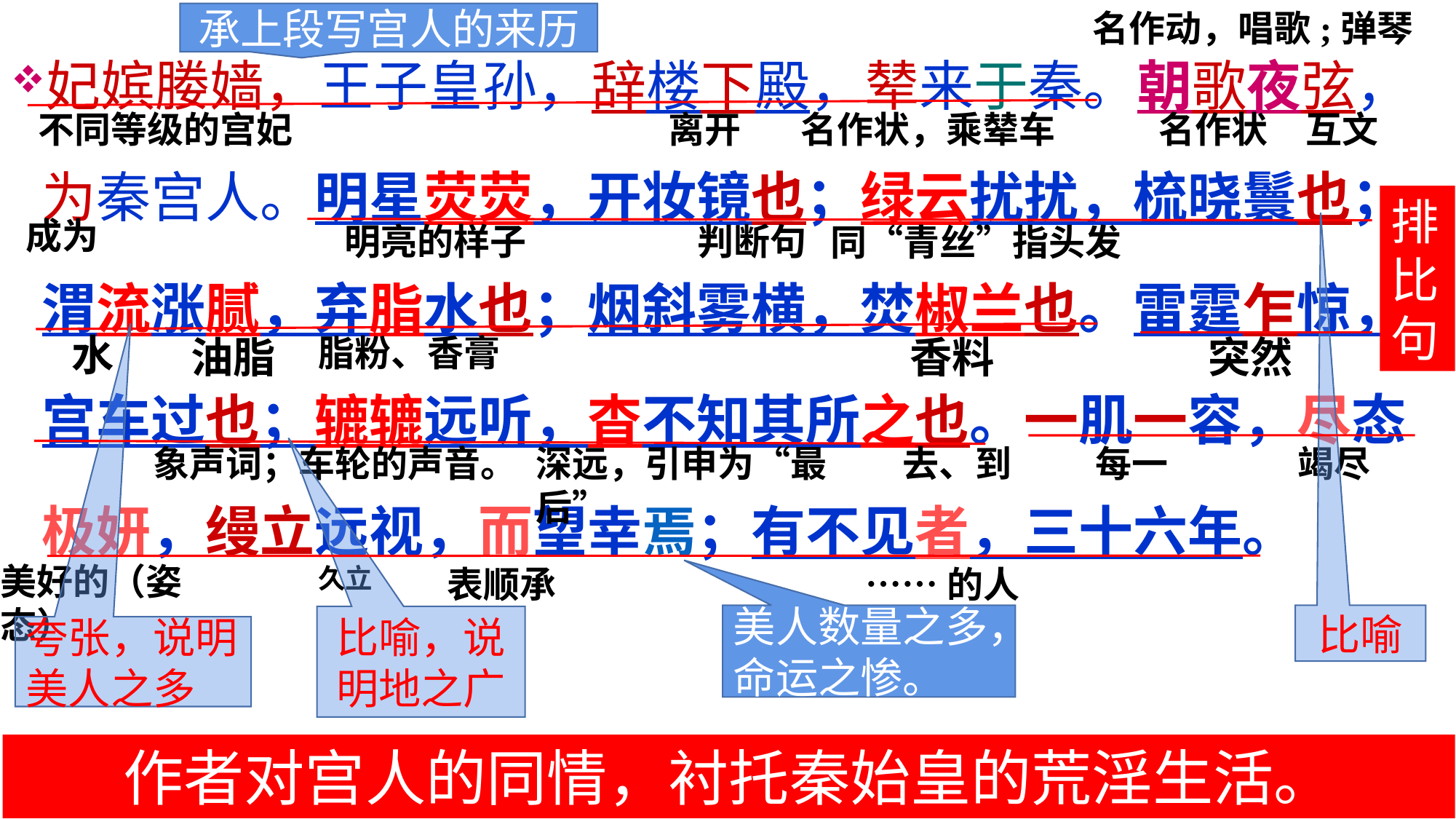

妃嫔媵嫱，王子皇孙，辞楼下殿，辇来于秦。朝歌夜弦，为秦宫人。明星荧荧，开妆镜也；绿云扰扰，梳晓鬟也；渭流涨腻，弃脂水也；烟斜雾横，焚椒兰也。雷霆乍惊，宫车过也；辘辘远听，杳不知其所之也。一肌一容，尽态极妍，缦立远视，而望幸焉；有不见者，三十六年。
名作动，唱歌;弹琴
承上段写宫人的来历
不同等级的宫妃
离开
名作状，乘辇车
名作状
互文
排比句
成为
明亮的样子
判断句
同“青丝”指头发
油脂
脂粉、香膏
香料
突然
水
象声词；车轮的声音。
深远，引申为“最后”
去、到
竭尽
每一
久立
美好的（姿态）
表顺承
……的人
美人数量之多，命运之惨。
比喻
比喻，说明地之广
夸张，说明美人之多
作者对宫人的同情，衬托秦始皇的荒淫生活。